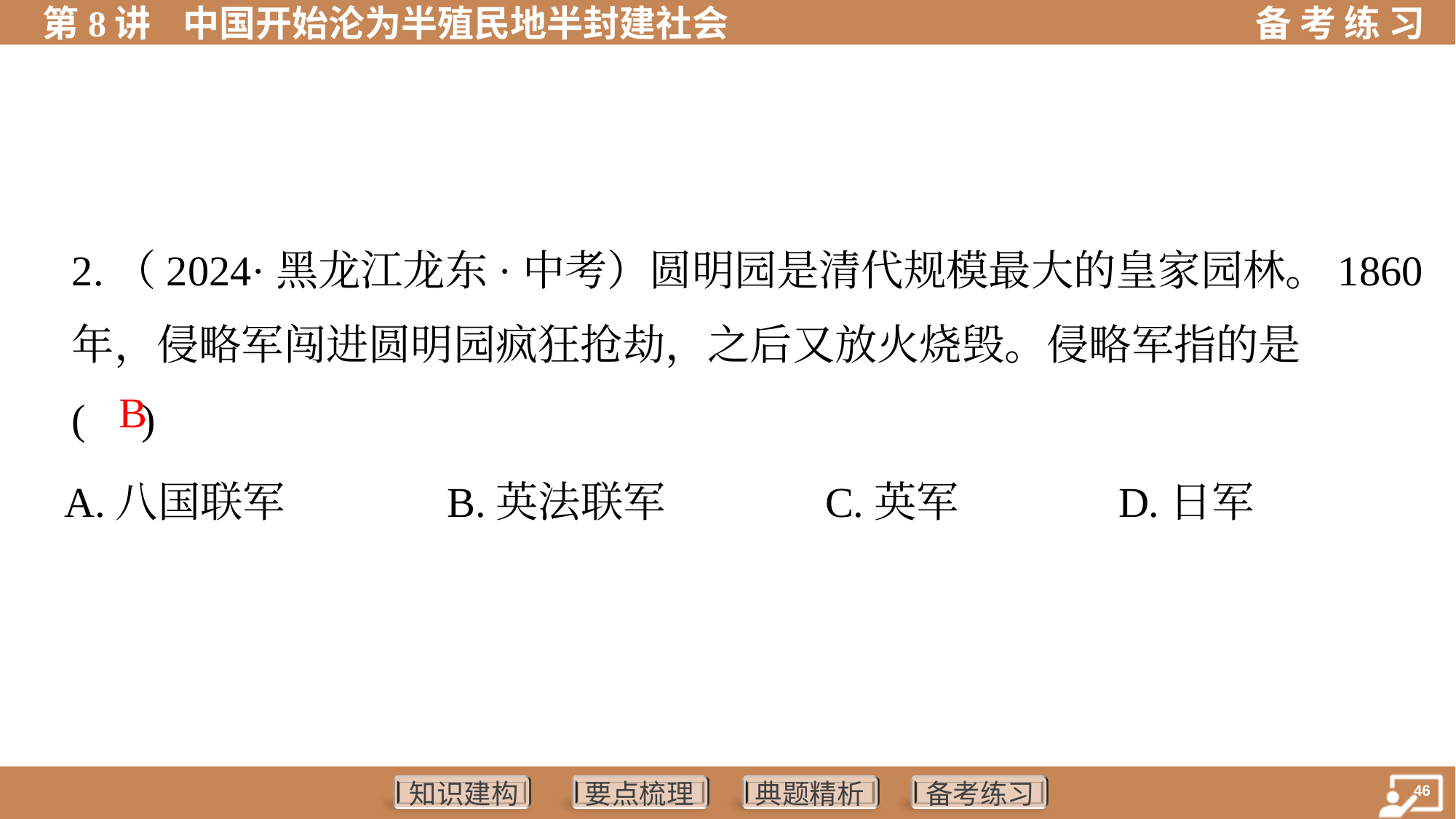

2.（2024·黑龙江龙东·中考）圆明园是清代规模最大的皇家园林。1860
年，侵略军闯进圆明园疯狂抢劫，之后又放火烧毁。侵略军指的是
(     )
      B
A.八国联军	B.英法联军	C.英军	D.日军